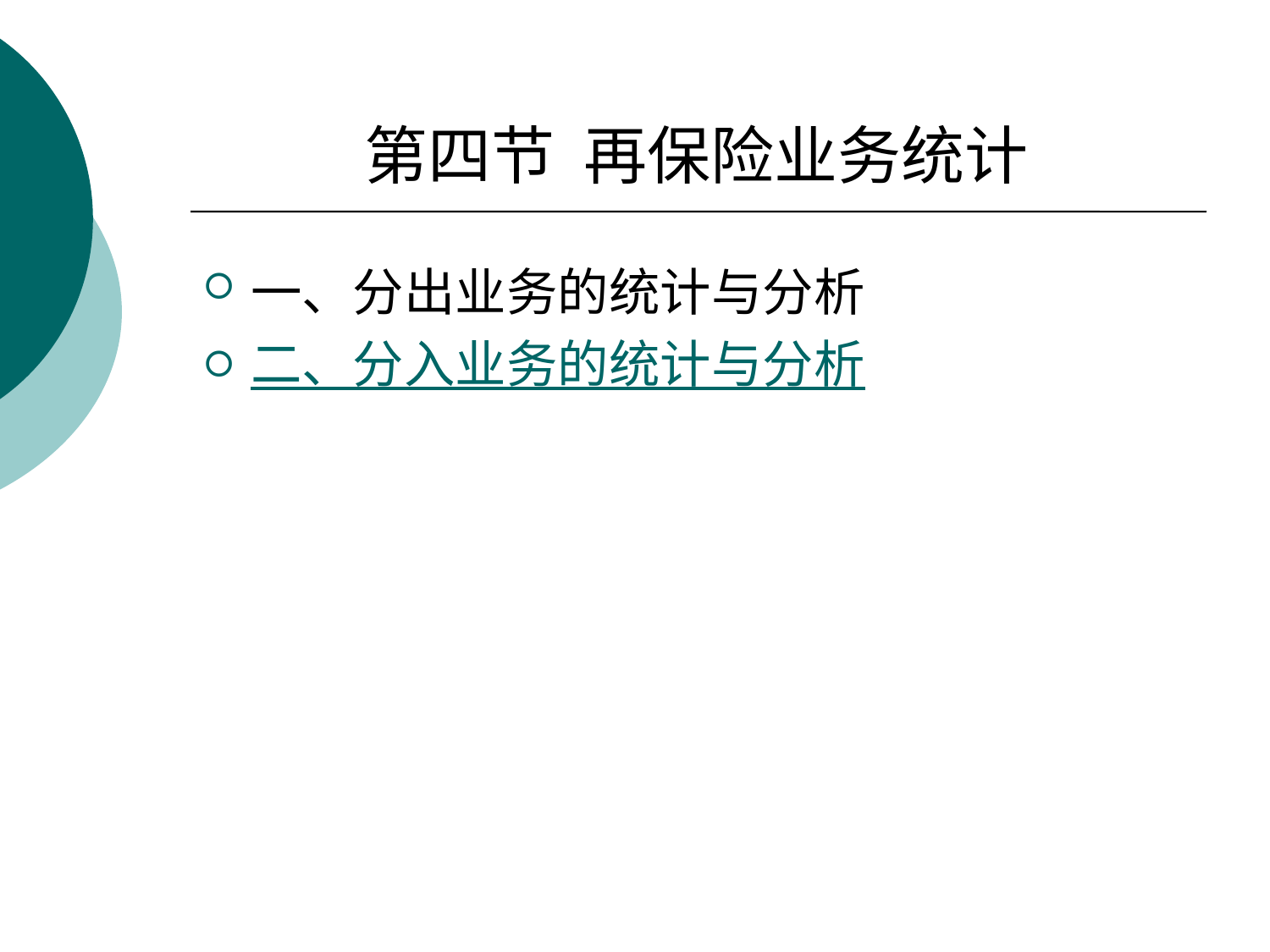

# 第四节  再保险业务统计
一、分出业务的统计与分析
二、分入业务的统计与分析